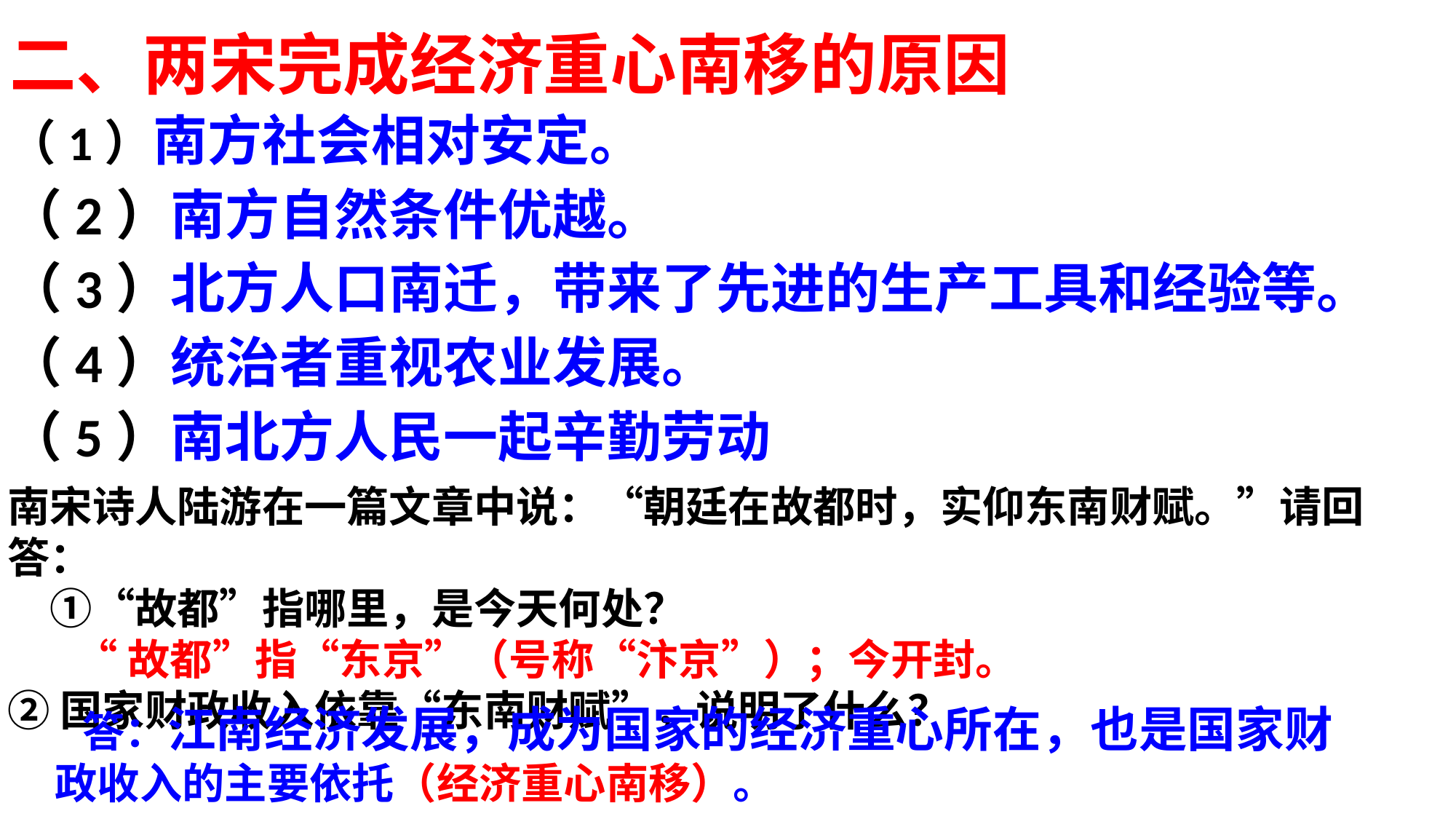

二、两宋完成经济重心南移的原因
（1）南方社会相对安定。
（2）南方自然条件优越。
（3）北方人口南迁，带来了先进的生产工具和经验等。
（4）统治者重视农业发展。
（5）南北方人民一起辛勤劳动
南宋诗人陆游在一篇文章中说：“朝廷在故都时，实仰东南财赋。”请回答：
　①“故都”指哪里，是今天何处？
       “故都”指“东京”（号称“汴京”）；今开封。
②国家财政收入依靠“东南财赋”，说明了什么？
　答：江南经济发展，成为国家的经济重心所在，也是国家财
政收入的主要依托（经济重心南移）。